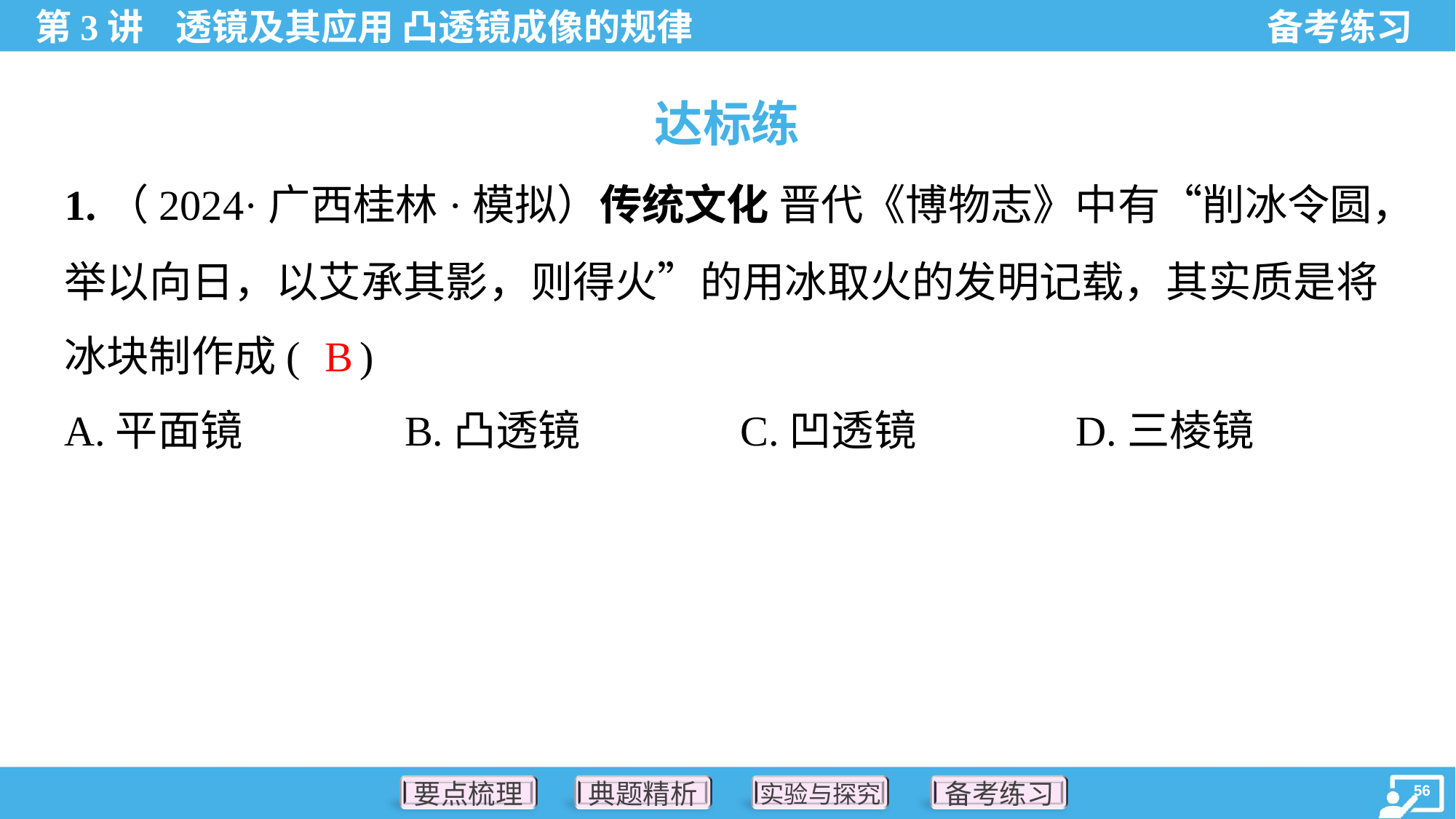

达标练
1.（2024·广西桂林·模拟）传统文化 晋代《博物志》中有“削冰令圆，
举以向日，以艾承其影，则得火”的用冰取火的发明记载，其实质是将
冰块制作成(     )
B
A.平面镜	B.凸透镜	C.凹透镜	D.三棱镜